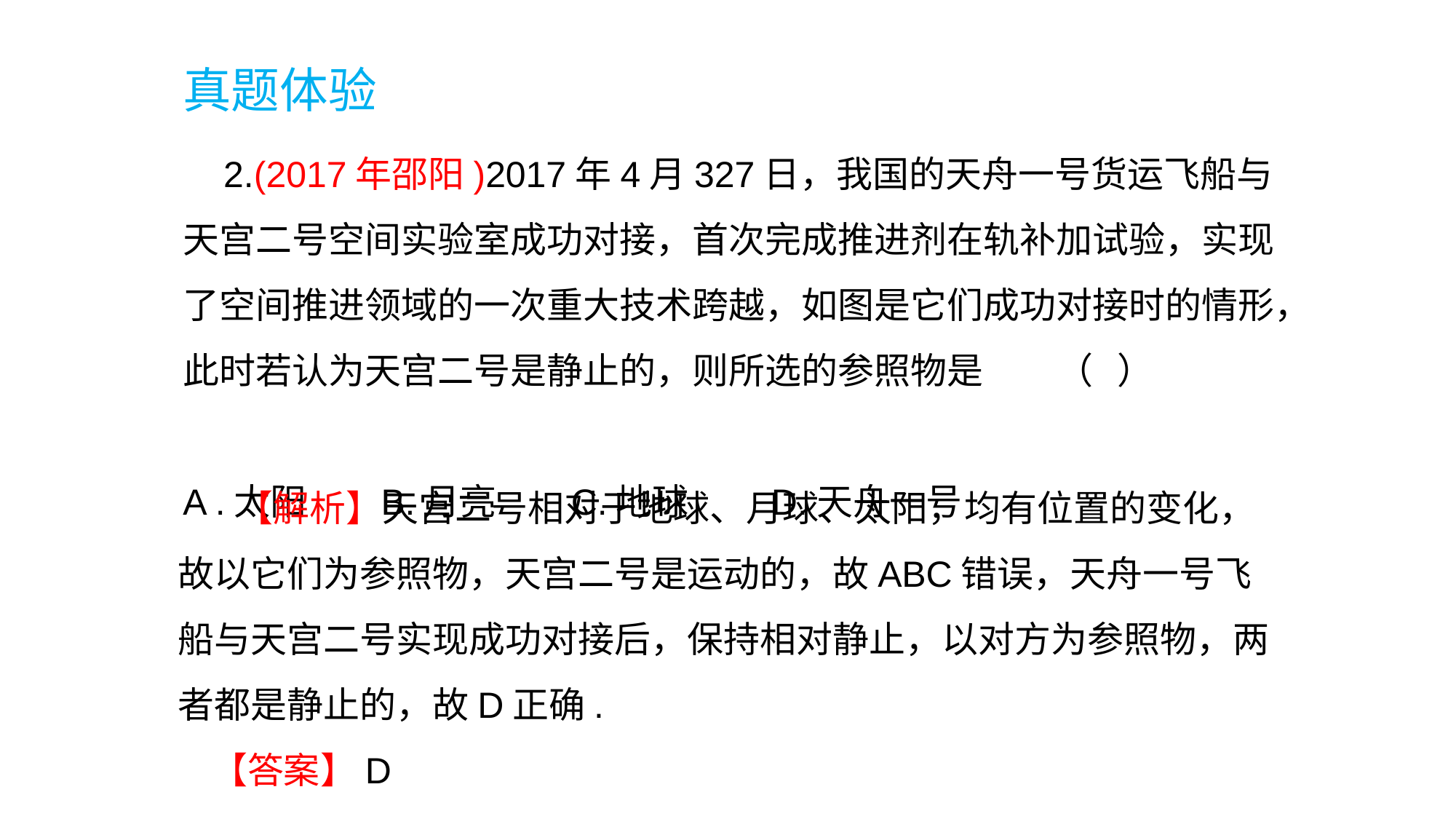

真题体验
    2.(2017年邵阳)2017年4月327日，我国的天舟一号货运飞船与天宫二号空间实验室成功对接，首次完成推进剂在轨补加试验，实现了空间推进领域的一次重大技术跨越，如图是它们成功对接时的情形，此时若认为天宫二号是静止的，则所选的参照物是         （   ）
A .太阳        B.月亮        C.地球         D.天舟一号

                【解析】天宫二号相对于地球、月球、太阳，均有位置的变化，故以它们为参照物，天宫二号是运动的，故ABC错误，天舟一号飞船与天宫二号实现成功对接后，保持相对静止，以对方为参照物，两者都是静止的，故D正确.
   【答案】D